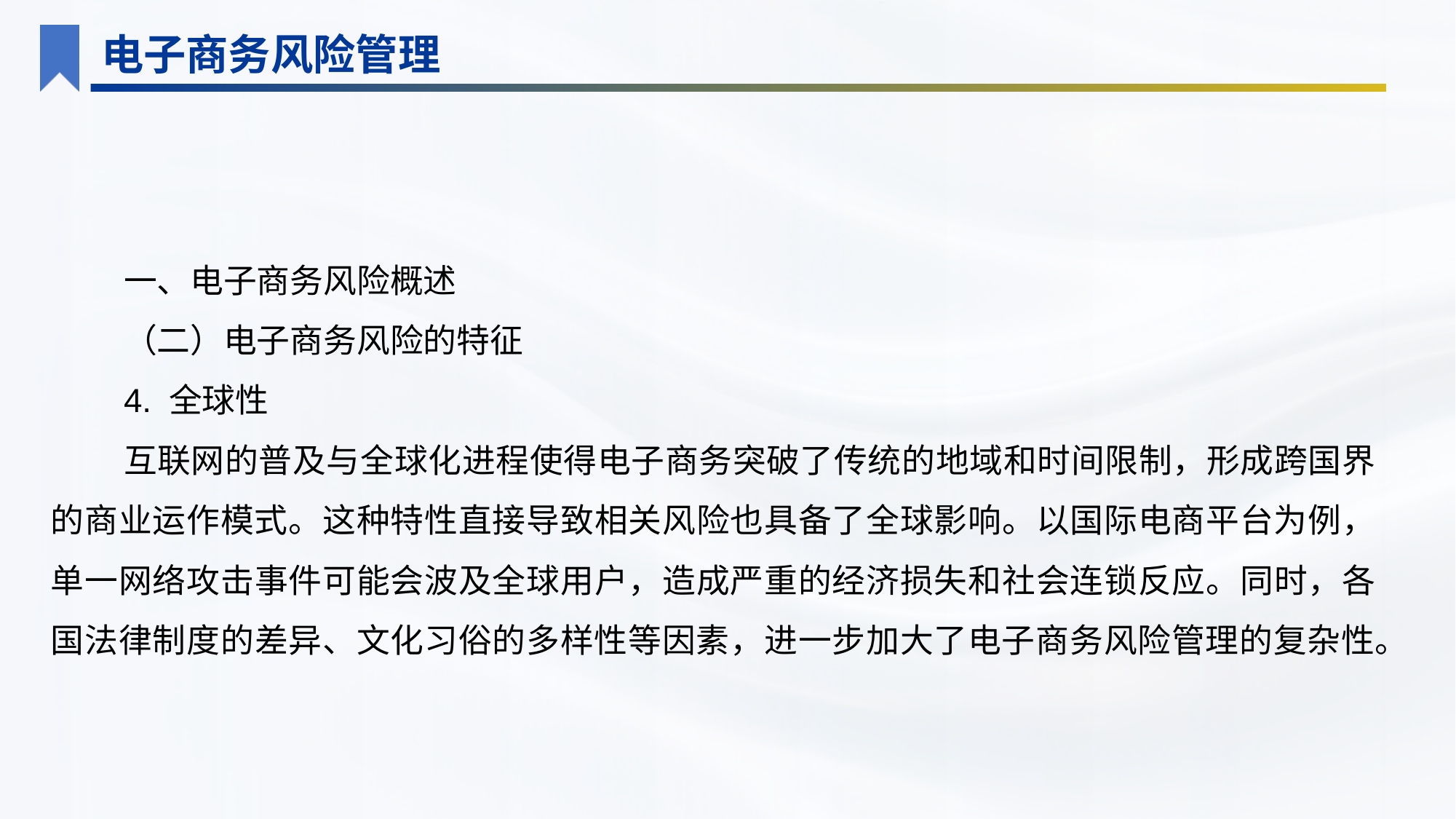

电子商务风险管理
一、电子商务风险概述
（二）电子商务风险的特征
4. 全球性
互联网的普及与全球化进程使得电子商务突破了传统的地域和时间限制，形成跨国界的商业运作模式。这种特性直接导致相关风险也具备了全球影响。以国际电商平台为例，单一网络攻击事件可能会波及全球用户，造成严重的经济损失和社会连锁反应。同时，各国法律制度的差异、文化习俗的多样性等因素，进一步加大了电子商务风险管理的复杂性。